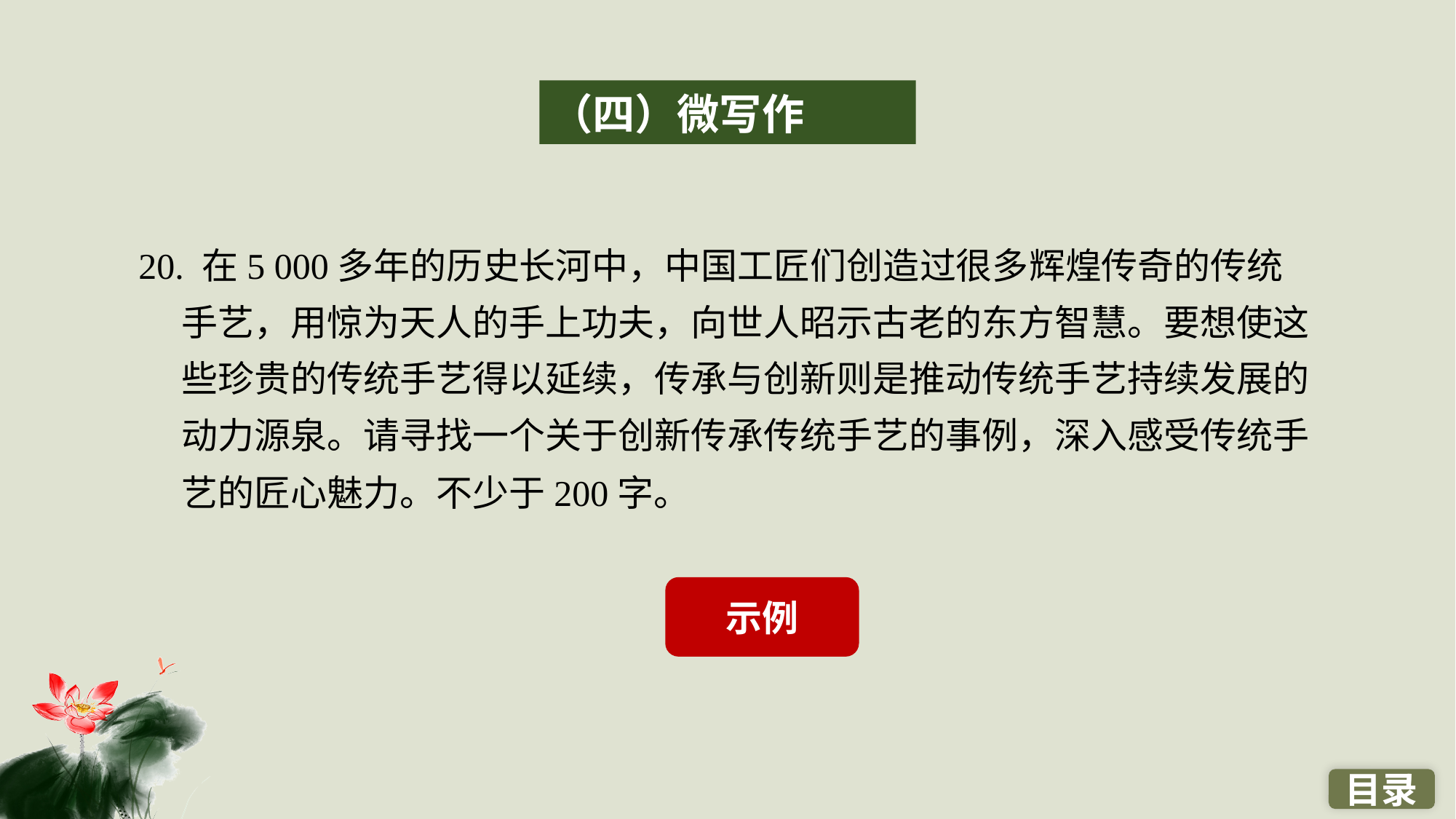

（四）微写作
20. 在5 000多年的历史长河中，中国工匠们创造过很多辉煌传奇的传统手艺，用惊为天人的手上功夫，向世人昭示古老的东方智慧。要想使这些珍贵的传统手艺得以延续，传承与创新则是推动传统手艺持续发展的动力源泉。请寻找一个关于创新传承传统手艺的事例，深入感受传统手艺的匠心魅力。不少于200字。
示例